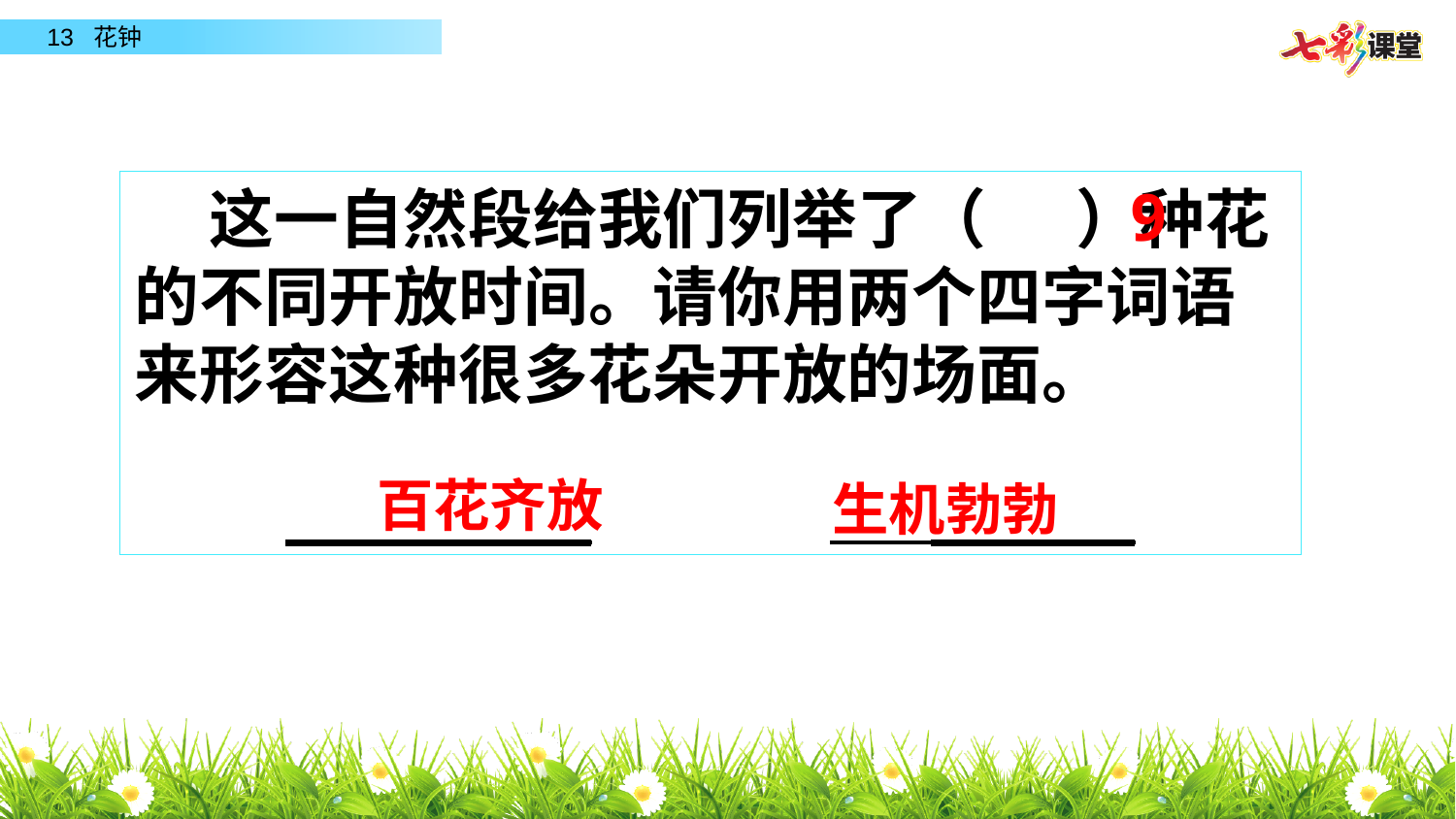

9
    这一自然段给我们列举了（      ）种花的不同开放时间。请你用两个四字词语来形容这种很多花朵开放的场面。

_________          ______
百花齐放
生机勃勃